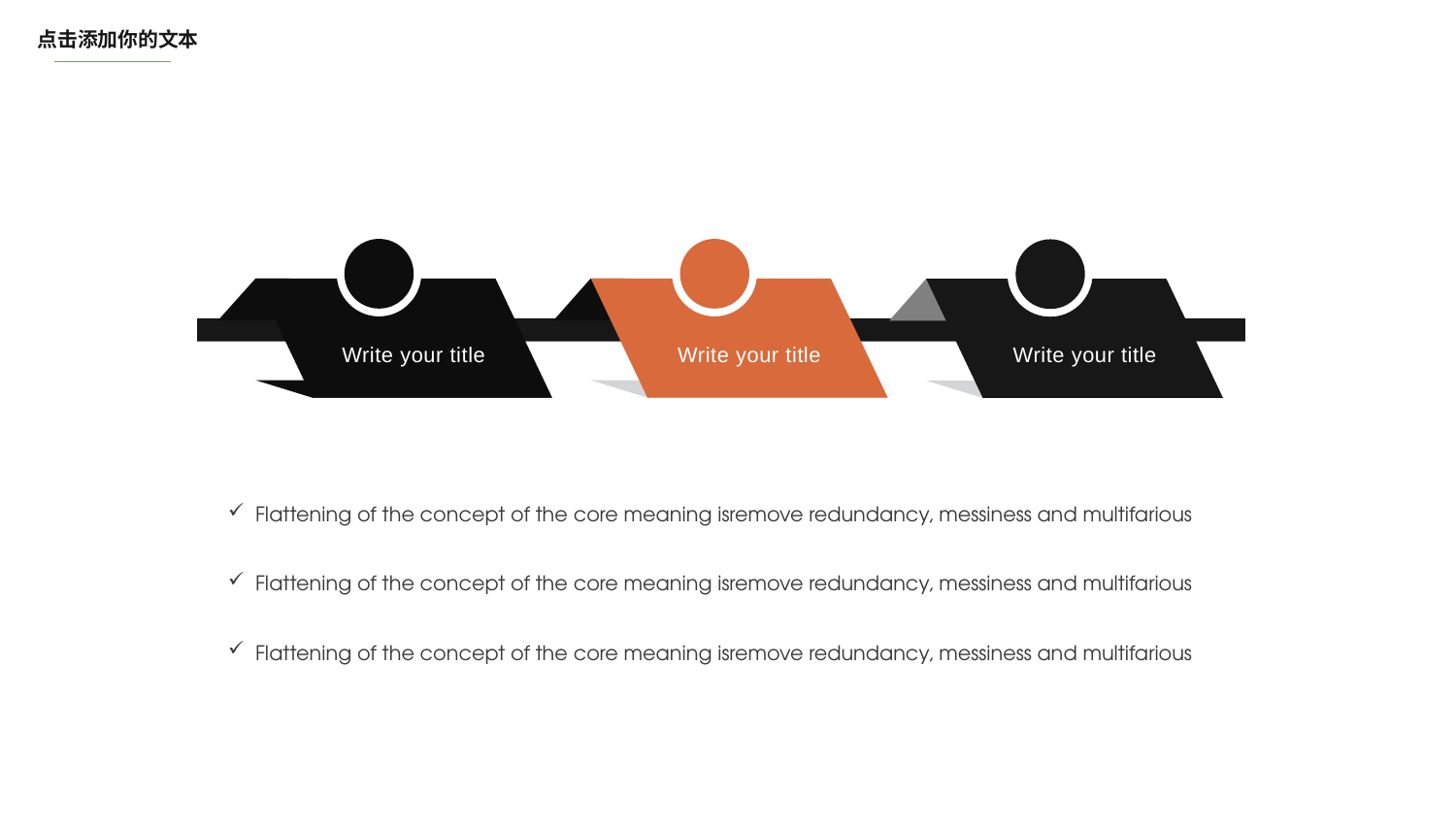

点击添加你的文本

Write your title
Write your title
Write your title

Flattening of the concept of the core meaning isremove redundancy, messiness and multifarious
Flattening of the concept of the core meaning isremove redundancy, messiness and multifarious
Flattening of the concept of the core meaning isremove redundancy, messiness and multifarious